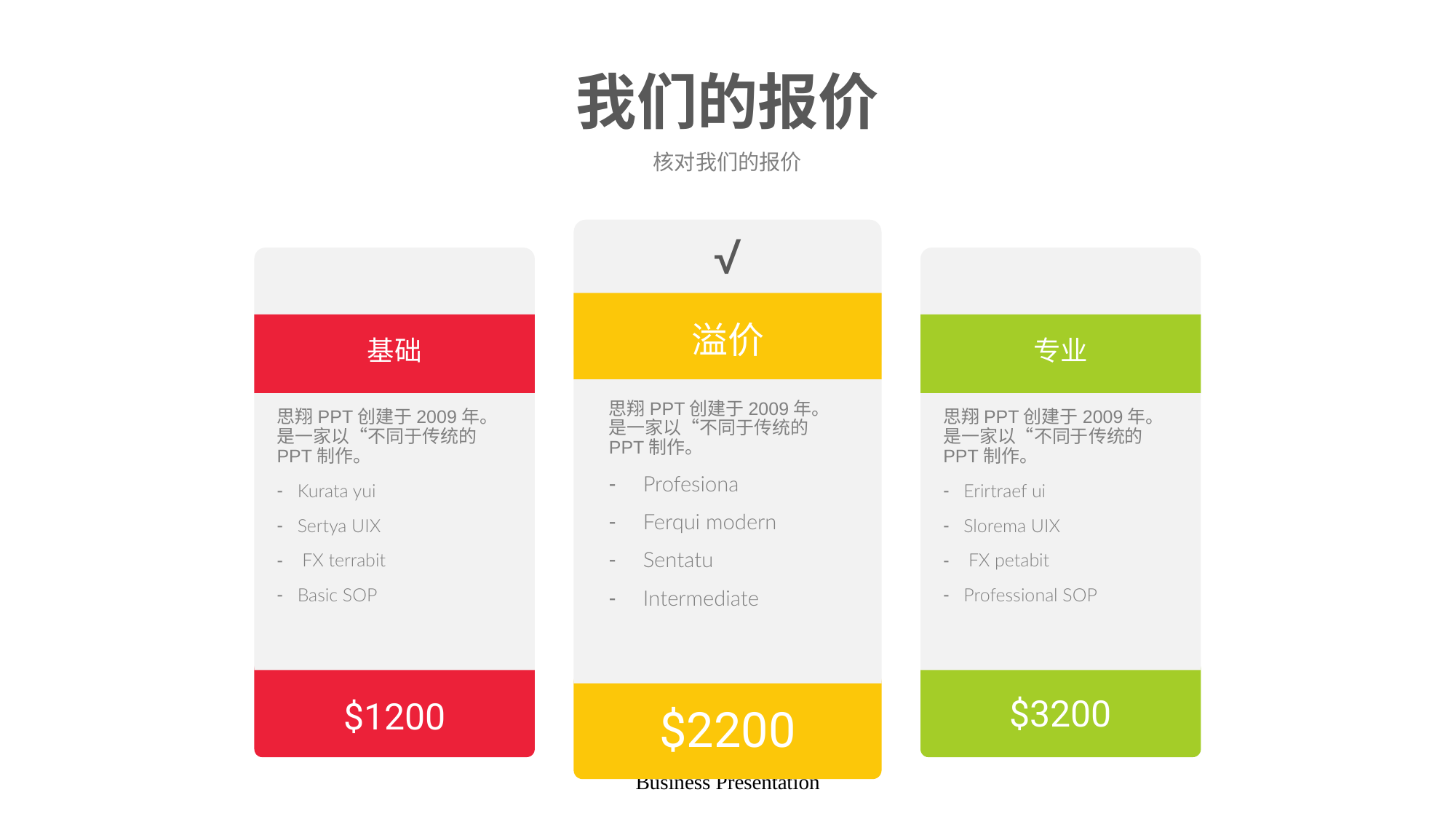

# 我们的报价
核对我们的报价

√

溢价
基础
专业
思翔PPT创建于2009年。是一家以“不同于传统的PPT制作。
Profesiona
Ferqui modern
Sentatu
Intermediate
思翔PPT创建于2009年。是一家以“不同于传统的PPT制作。
Kurata yui
Sertya UIX
 FX terrabit
Basic SOP
思翔PPT创建于2009年。是一家以“不同于传统的PPT制作。
Erirtraef ui
Slorema UIX
 FX petabit
Professional SOP
$3200
$1200
$2200
Business Presentation
12